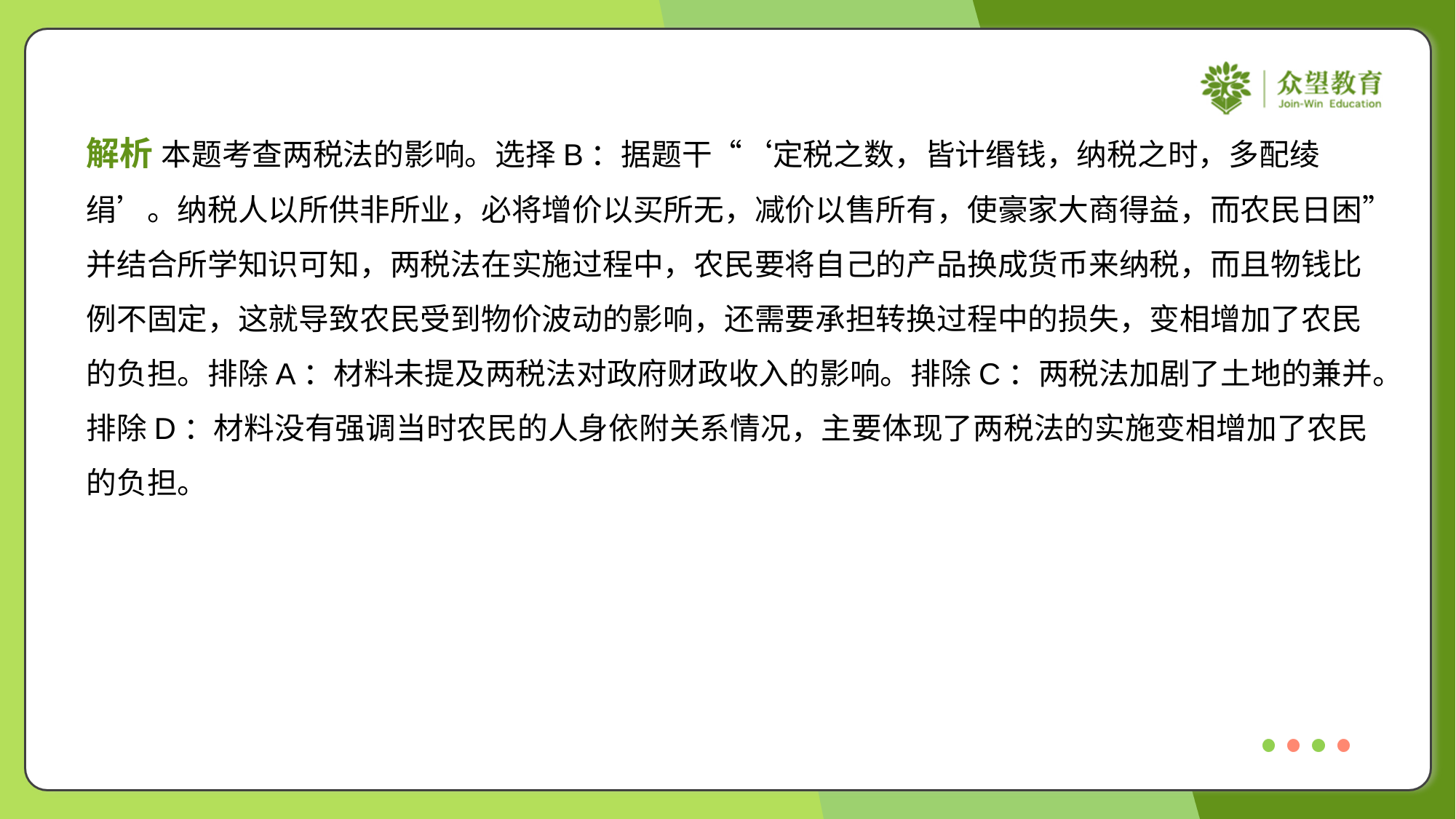

解析 本题考查两税法的影响。选择B：据题干“‘定税之数，皆计缗钱，纳税之时，多配绫
绢’。纳税人以所供非所业，必将增价以买所无，减价以售所有，使豪家大商得益，而农民日困”
并结合所学知识可知，两税法在实施过程中，农民要将自己的产品换成货币来纳税，而且物钱比
例不固定，这就导致农民受到物价波动的影响，还需要承担转换过程中的损失，变相增加了农民
的负担。排除A：材料未提及两税法对政府财政收入的影响。排除C：两税法加剧了土地的兼并。
排除D：材料没有强调当时农民的人身依附关系情况，主要体现了两税法的实施变相增加了农民
的负担。